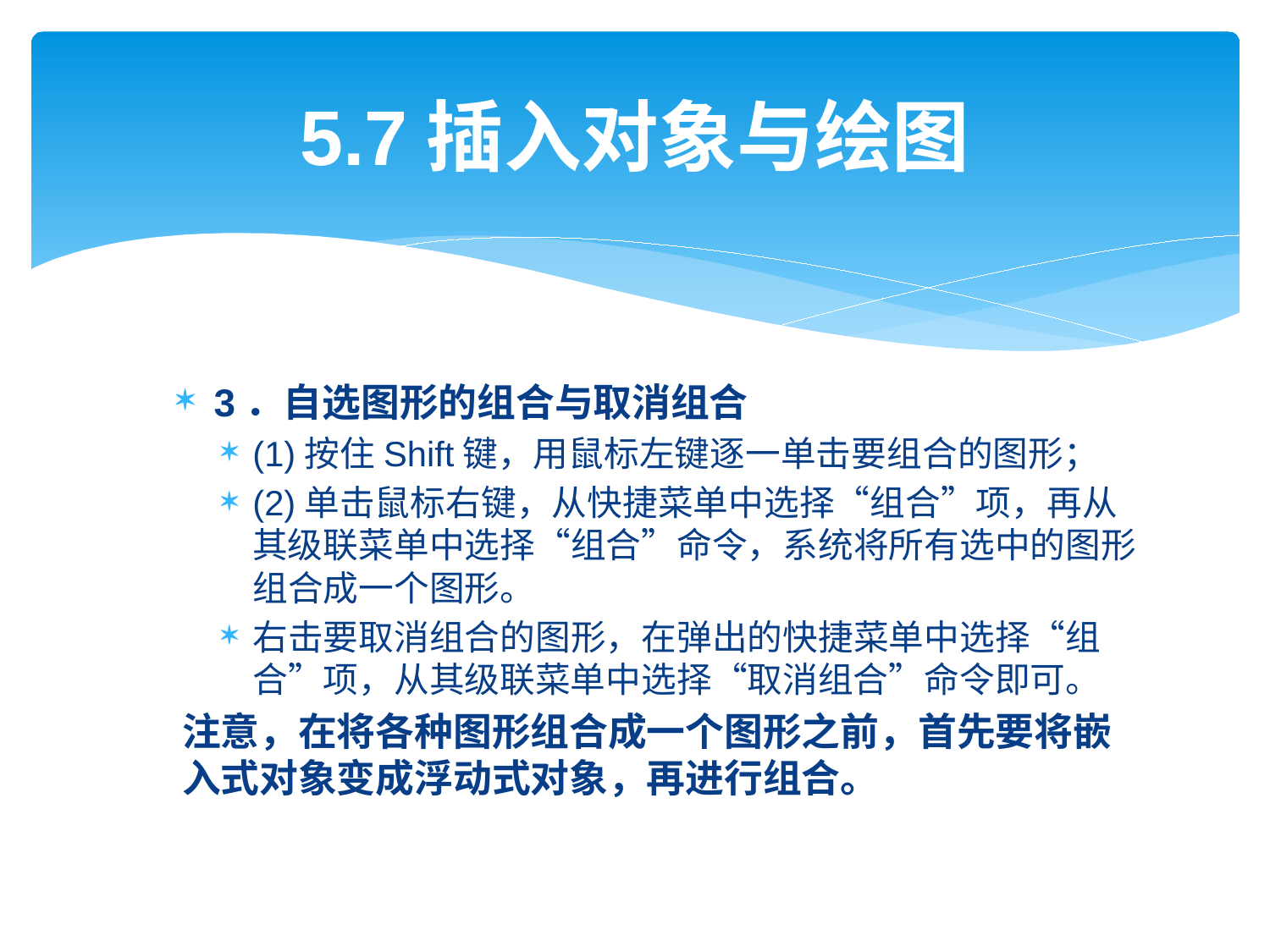

# 5.7插入对象与绘图
3．自选图形的组合与取消组合
(1)按住Shift键，用鼠标左键逐一单击要组合的图形；
(2)单击鼠标右键，从快捷菜单中选择“组合”项，再从其级联菜单中选择“组合”命令，系统将所有选中的图形组合成一个图形。
右击要取消组合的图形，在弹出的快捷菜单中选择“组合”项，从其级联菜单中选择“取消组合”命令即可。
注意，在将各种图形组合成一个图形之前，首先要将嵌入式对象变成浮动式对象，再进行组合。